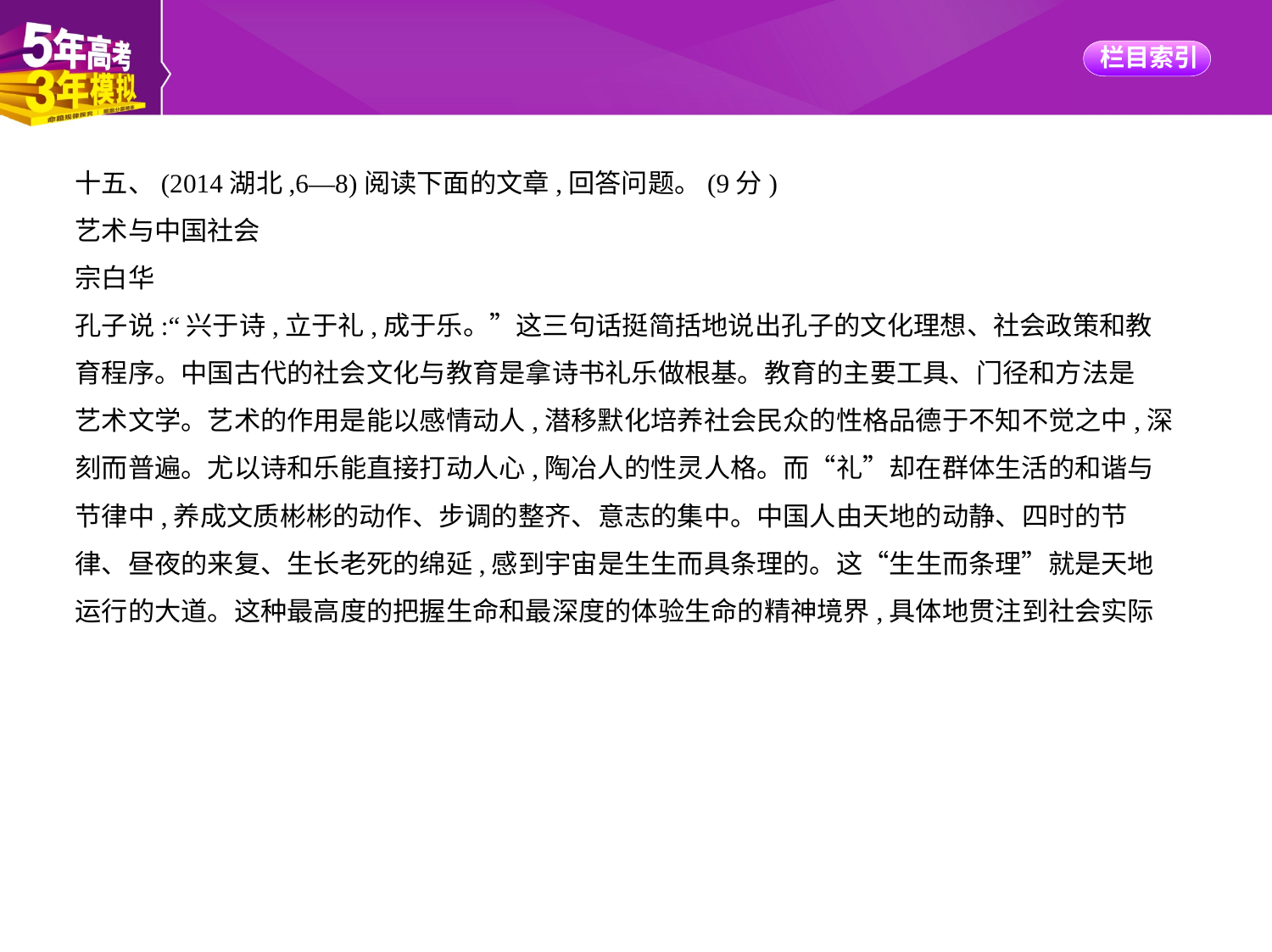

十五、(2014湖北,6—8)阅读下面的文章,回答问题。(9分)
艺术与中国社会
宗白华
孔子说:“兴于诗,立于礼,成于乐。”这三句话挺简括地说出孔子的文化理想、社会政策和教
育程序。中国古代的社会文化与教育是拿诗书礼乐做根基。教育的主要工具、门径和方法是
艺术文学。艺术的作用是能以感情动人,潜移默化培养社会民众的性格品德于不知不觉之中,深
刻而普遍。尤以诗和乐能直接打动人心,陶冶人的性灵人格。而“礼”却在群体生活的和谐与
节律中,养成文质彬彬的动作、步调的整齐、意志的集中。中国人由天地的动静、四时的节
律、昼夜的来复、生长老死的绵延,感到宇宙是生生而具条理的。这“生生而条理”就是天地
运行的大道。这种最高度的把握生命和最深度的体验生命的精神境界,具体地贯注到社会实际